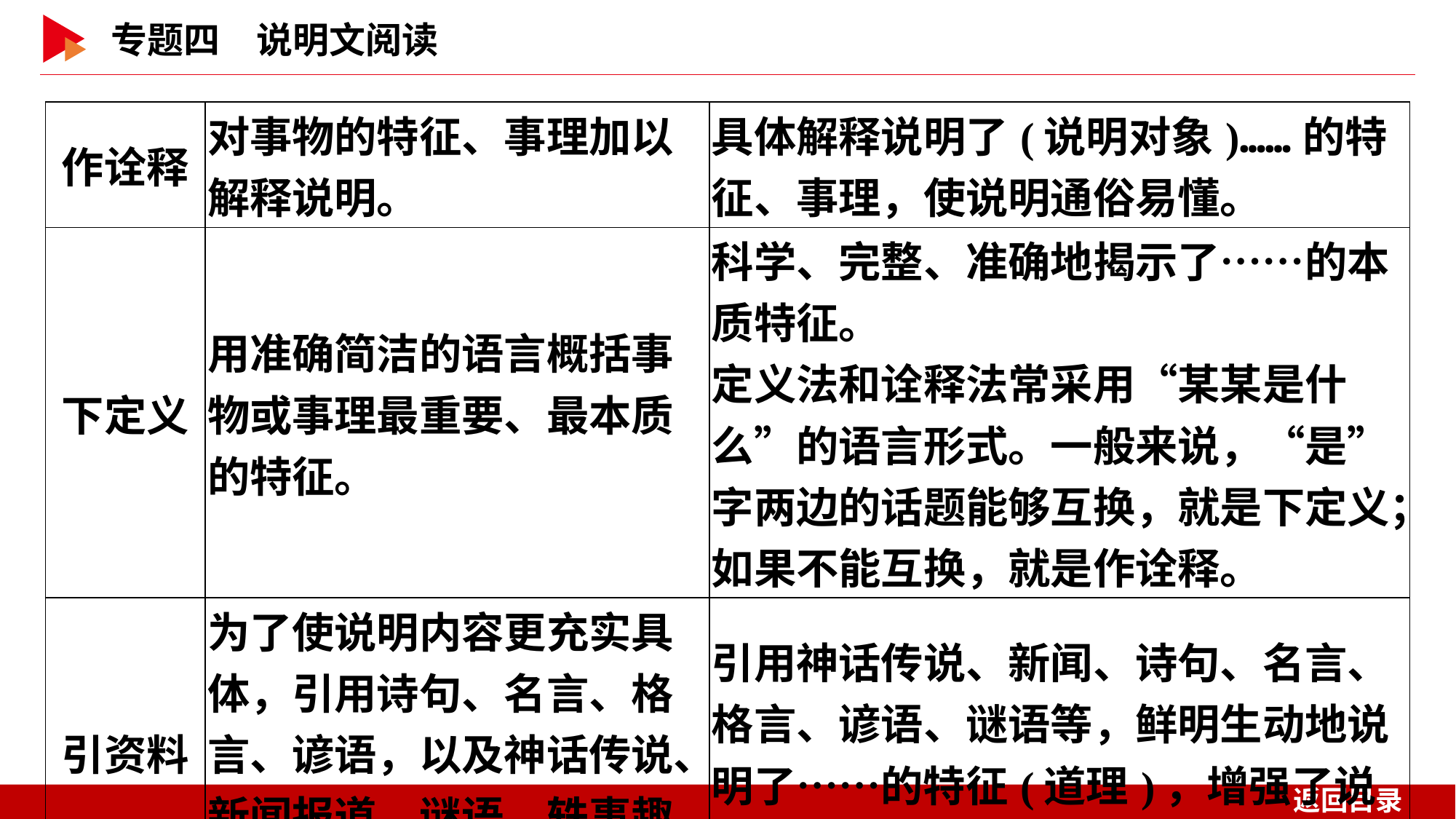

| 作诠释 | 对事物的特征、事理加以解释说明。 | 具体解释说明了(说明对象)……的特征、事理，使说明通俗易懂。 |
| --- | --- | --- |
| 下定义 | 用准确简洁的语言概括事物或事理最重要、最本质的特征。 | 科学、完整、准确地揭示了……的本质特征。 定义法和诠释法常采用“某某是什么”的语言形式。一般来说，“是”字两边的话题能够互换，就是下定义；如果不能互换，就是作诠释。 |
| 引资料 | 为了使说明内容更充实具体，引用诗句、名言、格言、谚语，以及神话传说、新闻报道、谜语、轶事趣闻等进行说明。 | 引用神话传说、新闻、诗句、名言、格言、谚语、谜语等，鲜明生动地说明了……的特征(道理)，增强了说明的权威性、趣味性。 |